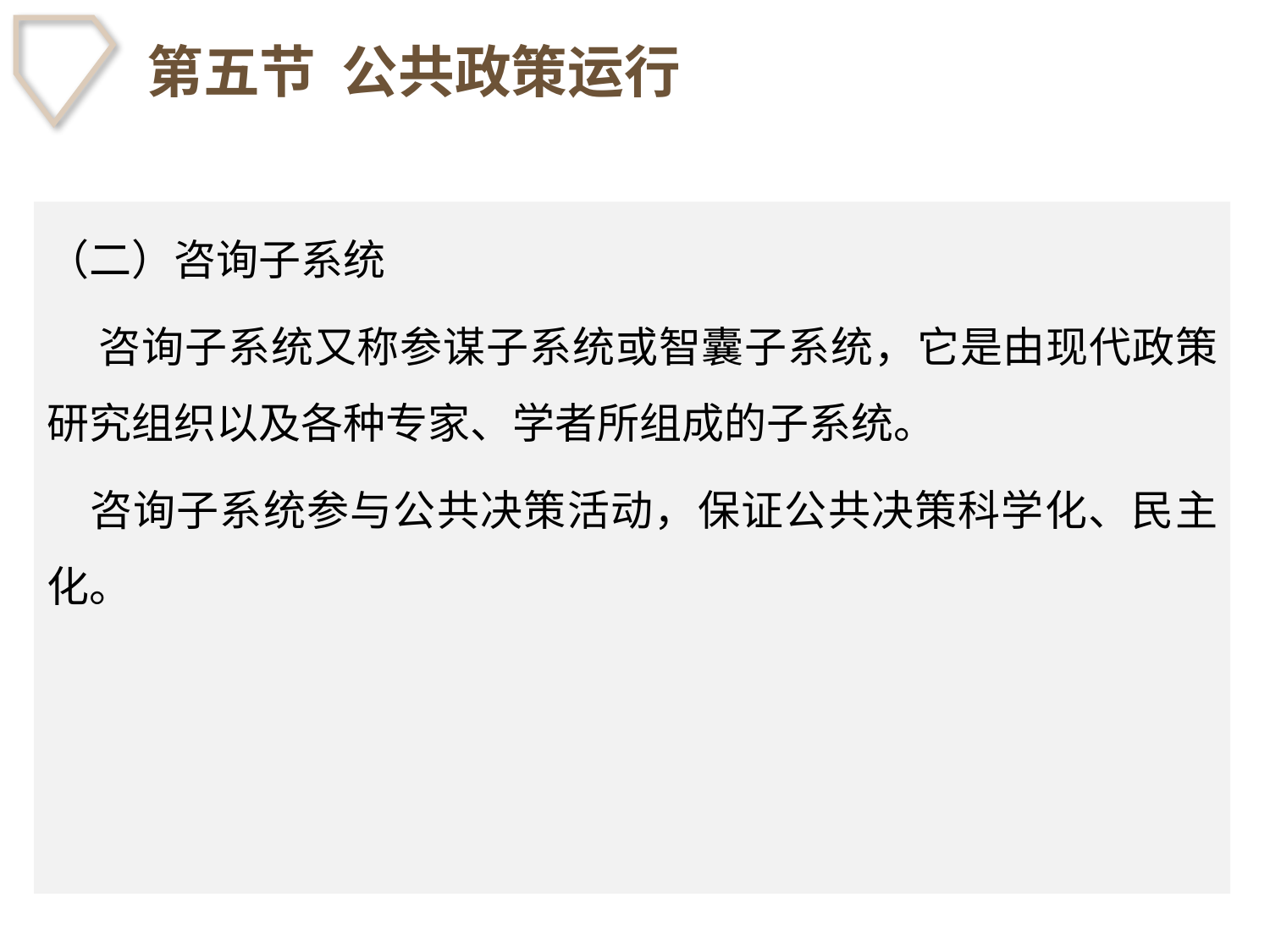

# 第五节  公共政策运行
（二）咨询子系统
    咨询子系统又称参谋子系统或智囊子系统，它是由现代政策研究组织以及各种专家、学者所组成的子系统。
   咨询子系统参与公共决策活动，保证公共决策科学化、民主化。